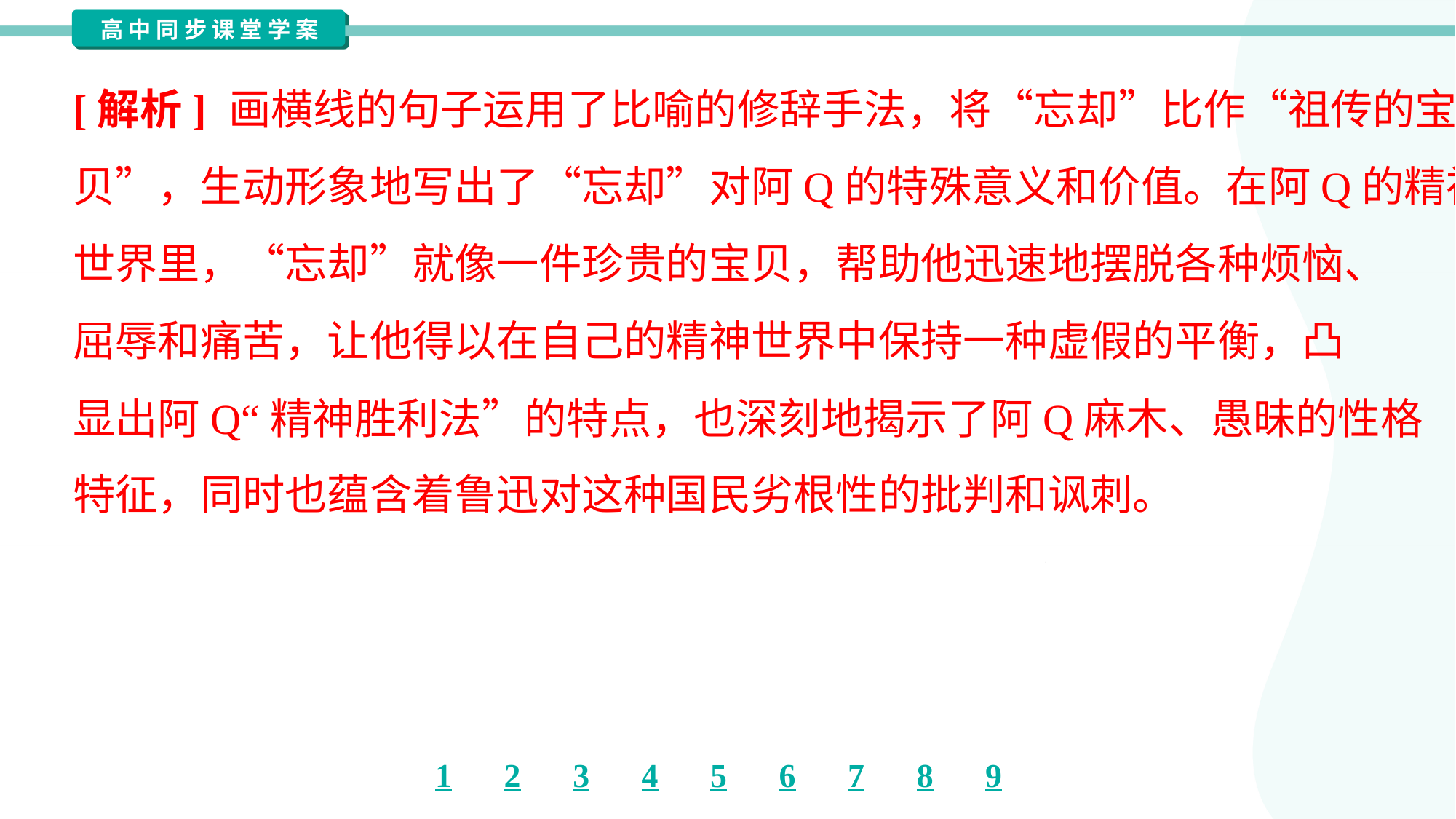

[解析] 画横线的句子运用了比喻的修辞手法，将“忘却”比作“祖传的宝
贝”，生动形象地写出了“忘却”对阿Q的特殊意义和价值。在阿Q的精神
世界里，“忘却”就像一件珍贵的宝贝，帮助他迅速地摆脱各种烦恼、
屈辱和痛苦，让他得以在自己的精神世界中保持一种虚假的平衡，凸
显出阿Q“精神胜利法”的特点，也深刻地揭示了阿Q麻木、愚昧的性格
特征，同时也蕴含着鲁迅对这种国民劣根性的批判和讽刺。